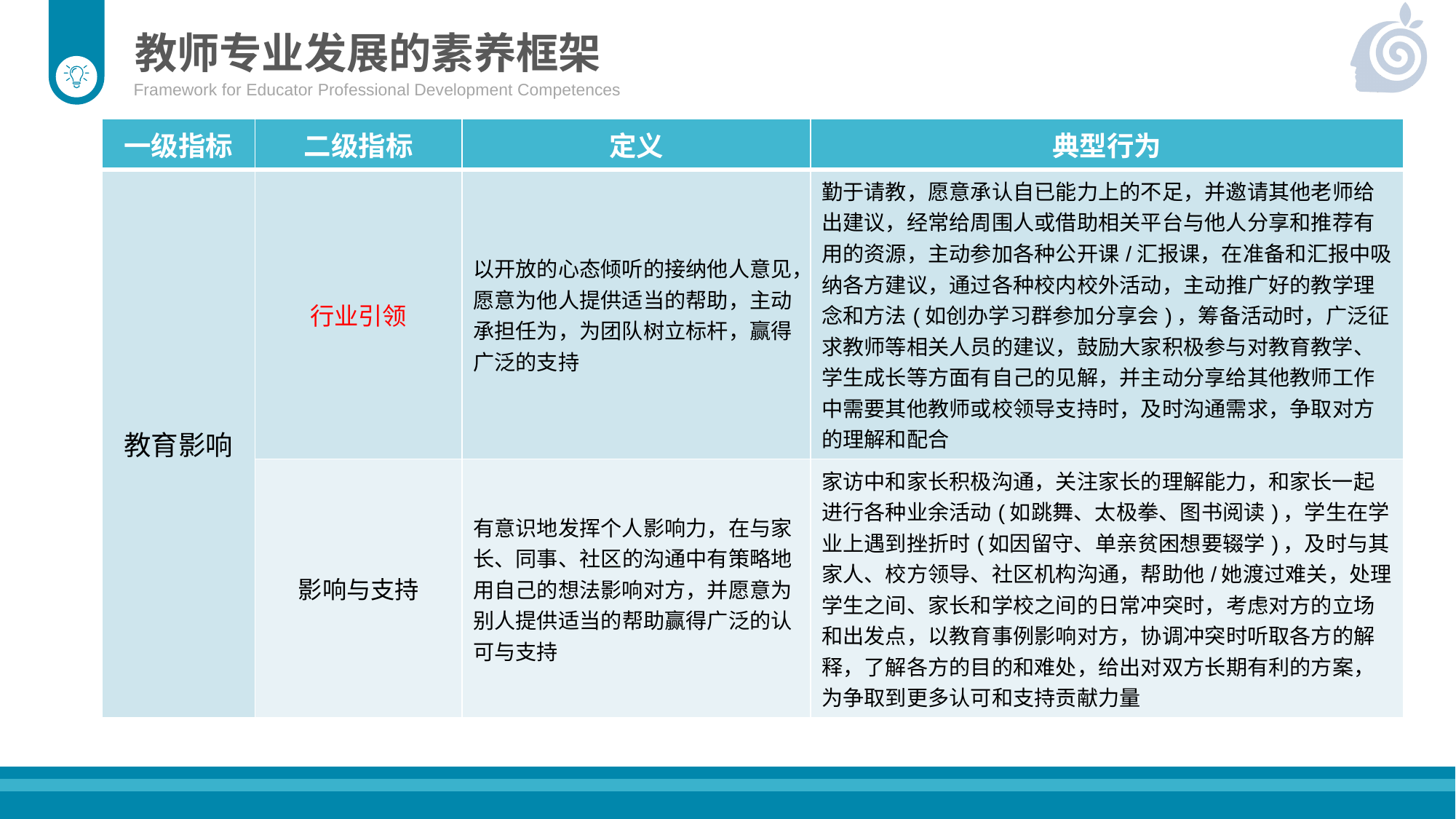

教师专业发展的素养框架
Framework for Educator Professional Development Competences
| 一级指标 | 二级指标 | 定义 | 典型行为 |
| --- | --- | --- | --- |
| 教育影响 | 行业引领 | 以开放的心态倾听的接纳他人意见，愿意为他人提供适当的帮助，主动承担任为，为团队树立标杆，赢得广泛的支持 | 勤于请教，愿意承认自已能力上的不足，并邀请其他老师给出建议，经常给周围人或借助相关平台与他人分享和推荐有用的资源，主动参加各种公开课/汇报课，在准备和汇报中吸纳各方建议，通过各种校内校外活动，主动推广好的教学理念和方法(如创办学习群参加分享会)，筹备活动时，广泛征求教师等相关人员的建议，鼓励大家积极参与对教育教学、学生成长等方面有自己的见解，并主动分享给其他教师工作中需要其他教师或校领导支持时，及时沟通需求，争取对方的理解和配合 |
|  | 影响与支持 | 有意识地发挥个人影响力，在与家长、同事、社区的沟通中有策略地用自己的想法影响对方，并愿意为别人提供适当的帮助赢得广泛的认可与支持 | 家访中和家长积极沟通，关注家长的理解能力，和家长一起进行各种业余活动(如跳舞、太极拳、图书阅读)，学生在学业上遇到挫折时(如因留守、单亲贫困想要辍学)，及时与其家人、校方领导、社区机构沟通，帮助他/她渡过难关，处理学生之间、家长和学校之间的日常冲突时，考虑对方的立场和出发点，以教育事例影响对方，协调冲突时听取各方的解释，了解各方的目的和难处，给出对双方长期有利的方案，为争取到更多认可和支持贡献力量 |